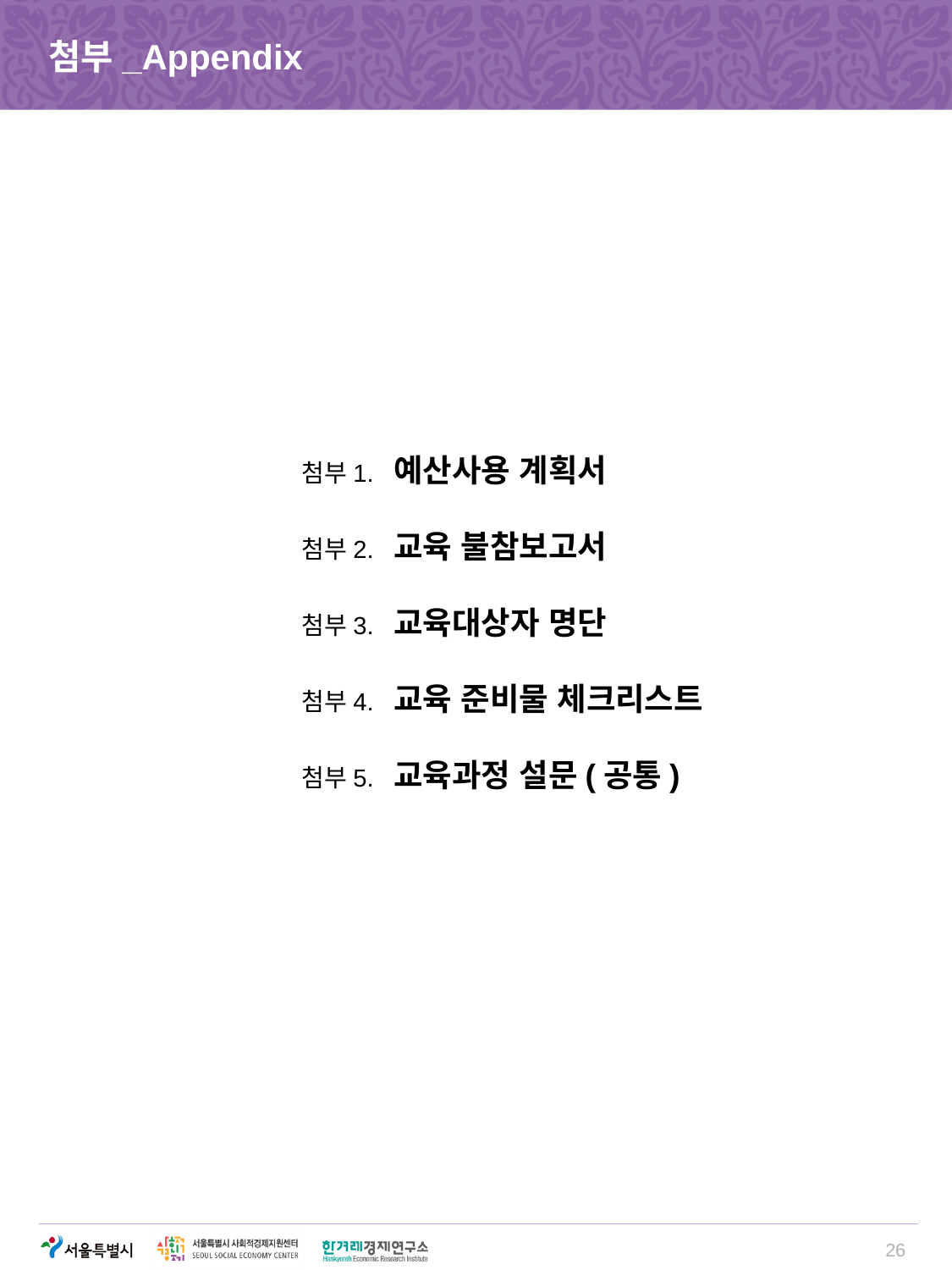

첨부_Appendix
첨부1.  예산사용 계획서
첨부2.  교육 불참보고서
첨부3.  교육대상자 명단
첨부4.  교육 준비물 체크리스트
첨부5.  교육과정 설문(공통)
26